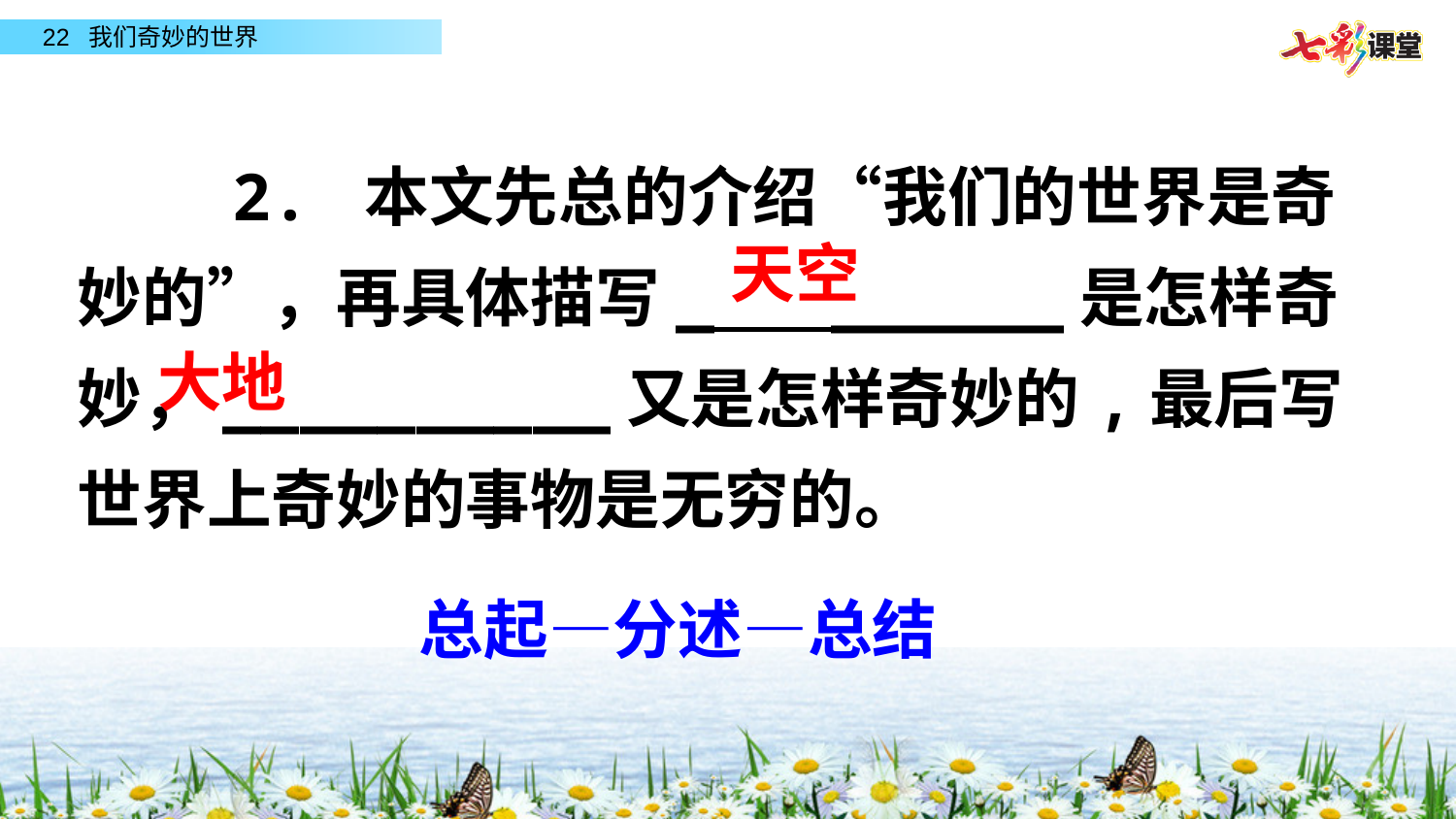

2. 本文先总的介绍“我们的世界是奇妙的”，再具体描写_   ______是怎样奇妙，__________又是怎样奇妙的,最后写世界上奇妙的事物是无穷的。
天空
大地
总起—分述—总结